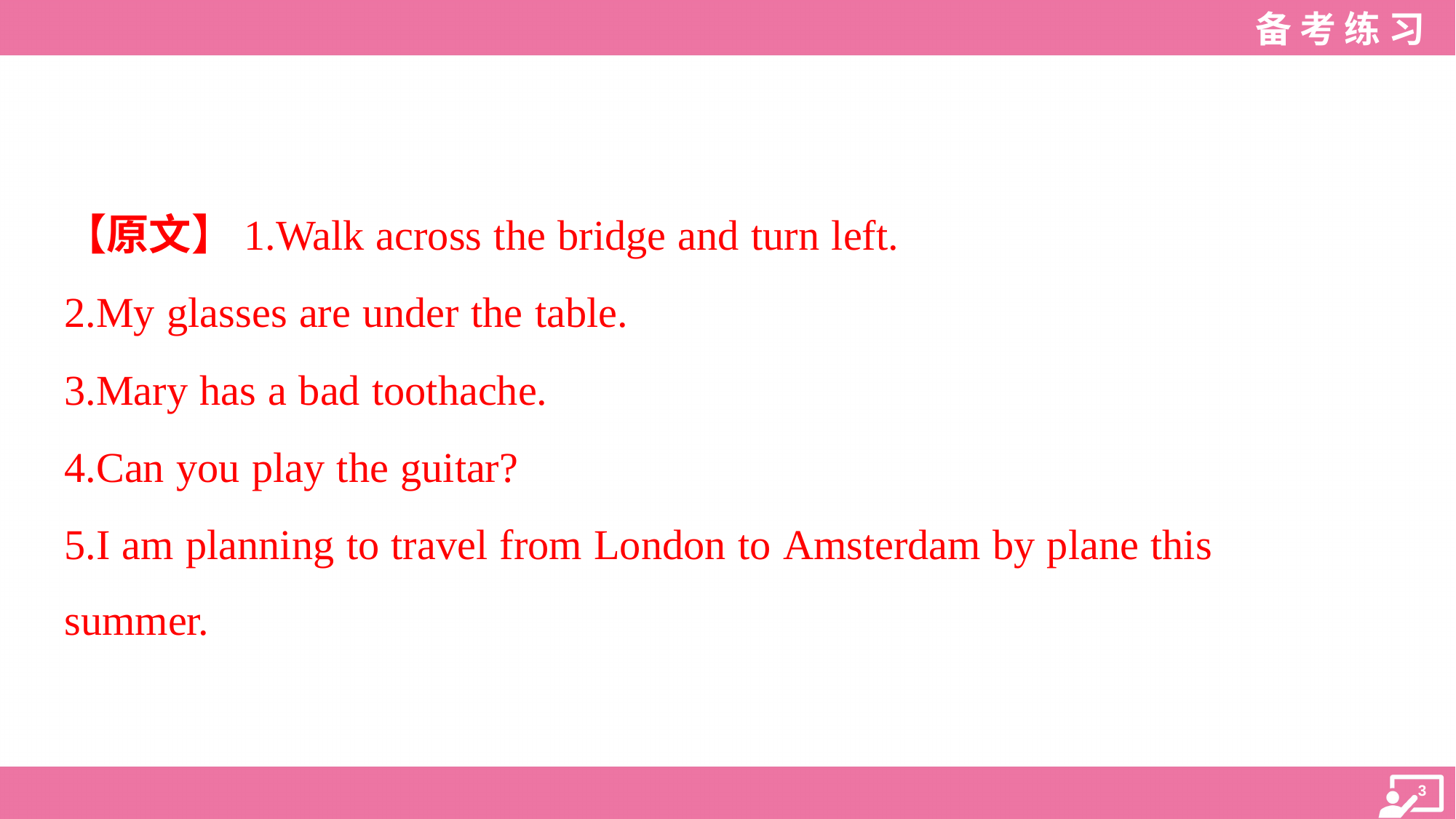

【原文】1.Walk across the bridge and turn left.
2.My glasses are under the table.
3.Mary has a bad toothache.
4.Can you play the guitar?
5.I am planning to travel from London to Amsterdam by plane this
summer.